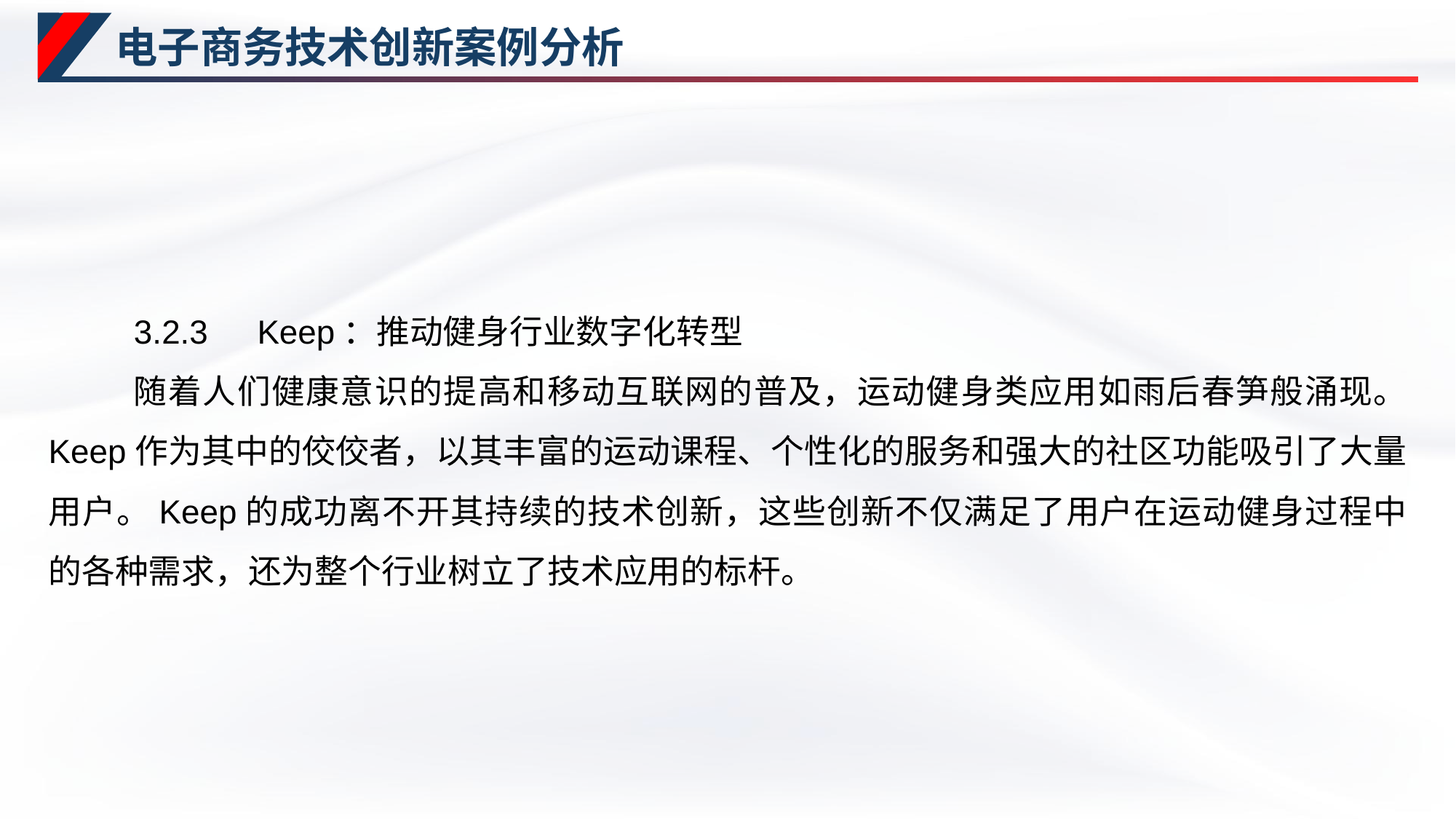

# 电子商务技术创新案例分析
3.2.3　Keep：推动健身行业数字化转型
随着人们健康意识的提高和移动互联网的普及，运动健身类应用如雨后春笋般涌现。 Keep作为其中的佼佼者，以其丰富的运动课程、个性化的服务和强大的社区功能吸引了大量用户。Keep的成功离不开其持续的技术创新，这些创新不仅满足了用户在运动健身过程中的各种需求，还为整个行业树立了技术应用的标杆。